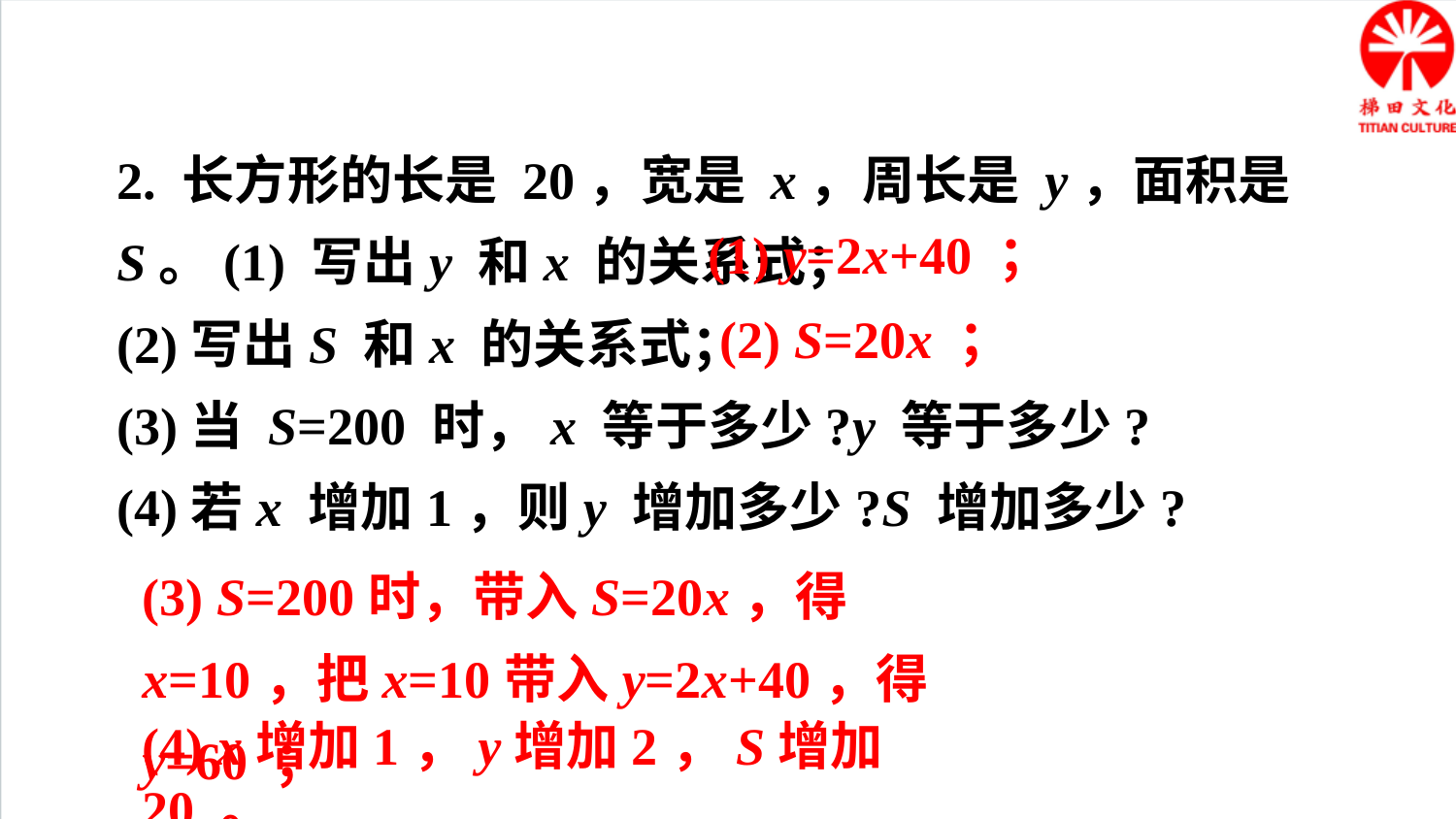

2. 长方形的长是 20，宽是 x，周长是 y，面积是 S。(1) 写出y 和x 的关系式；
(2)写出S 和x 的关系式；
(3)当 S=200 时，x 等于多少?y 等于多少?
(4)若x 增加1，则y 增加多少?S 增加多少?
(1) y=2x+40 ；
(2) S=20x ；
(3) S=200时，带入S=20x，得x=10，把x=10带入y=2x+40，得y=60 ；
(4) x增加1，y增加2，S增加20 。